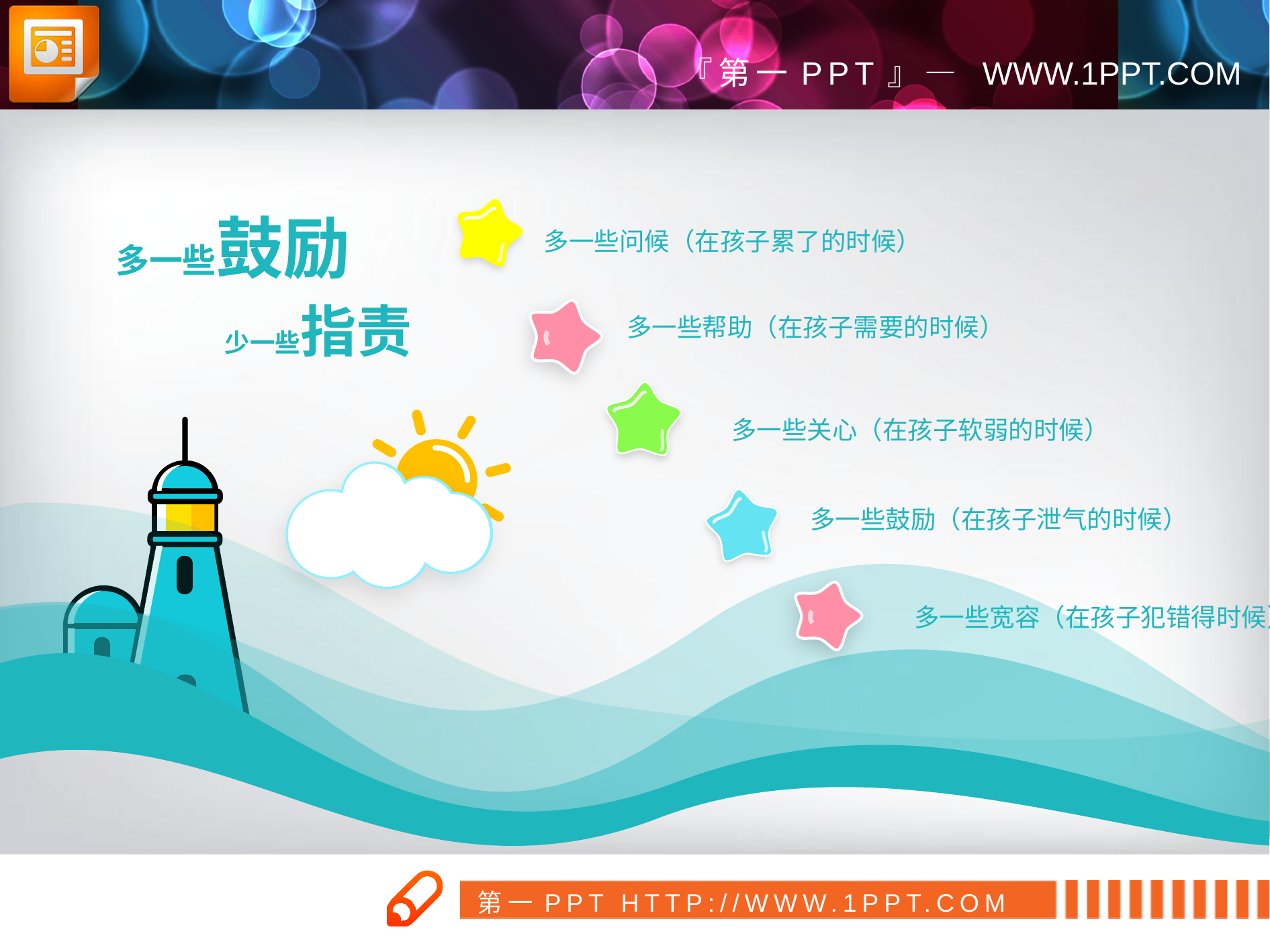

多一些鼓励

多一些问候（在孩子累了的时候）
多一些帮助（在孩子需要的时候）
少一些指责

多一些关心（在孩子软弱的时候）

多一些鼓励（在孩子泄气的时候）

多一些宽容（在孩子犯错得时候）